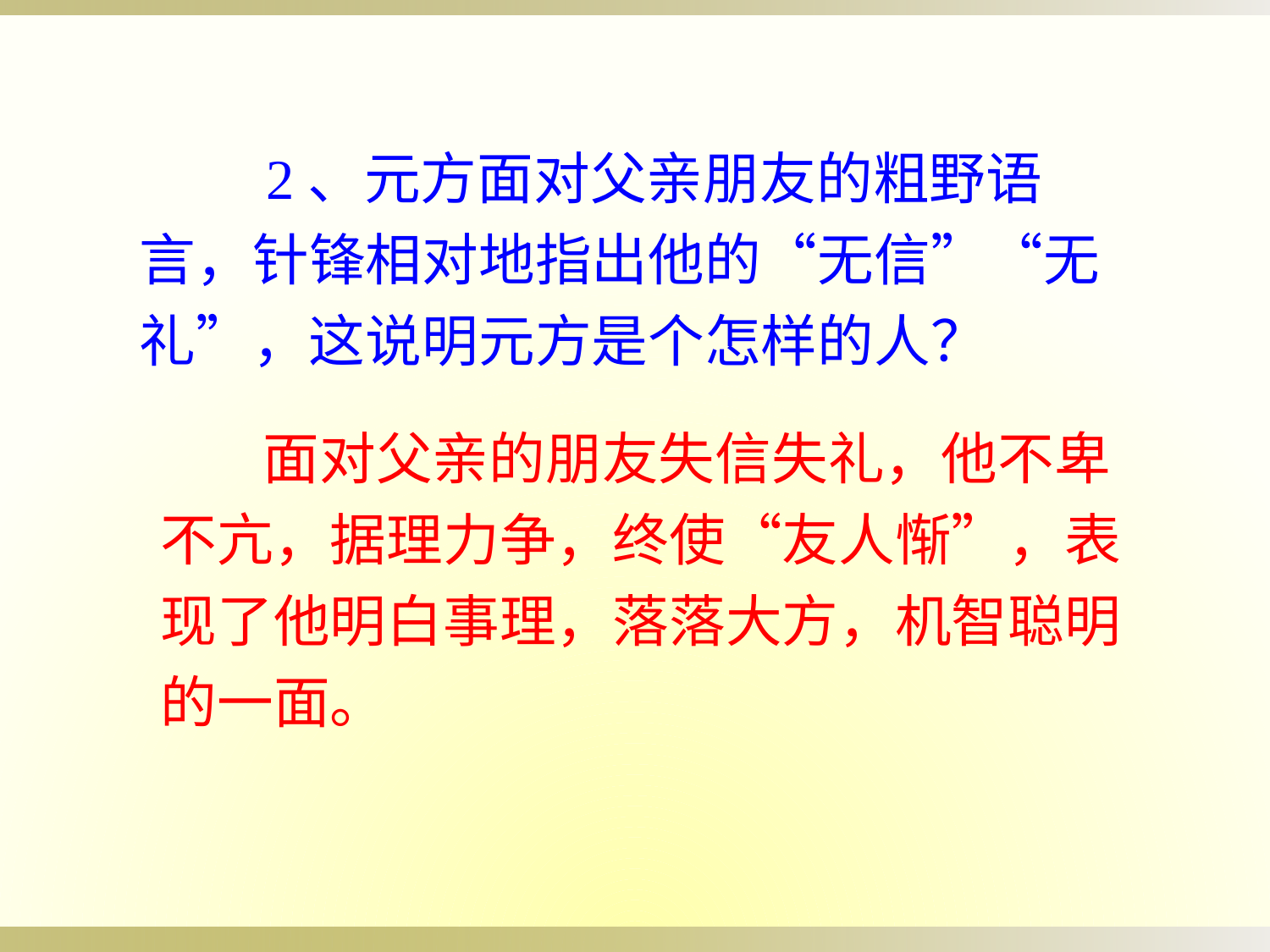

2、元方面对父亲朋友的粗野语言，针锋相对地指出他的“无信”“无礼”，这说明元方是个怎样的人？
       面对父亲的朋友失信失礼，他不卑不亢，据理力争，终使“友人惭”，表现了他明白事理，落落大方，机智聪明的一面。